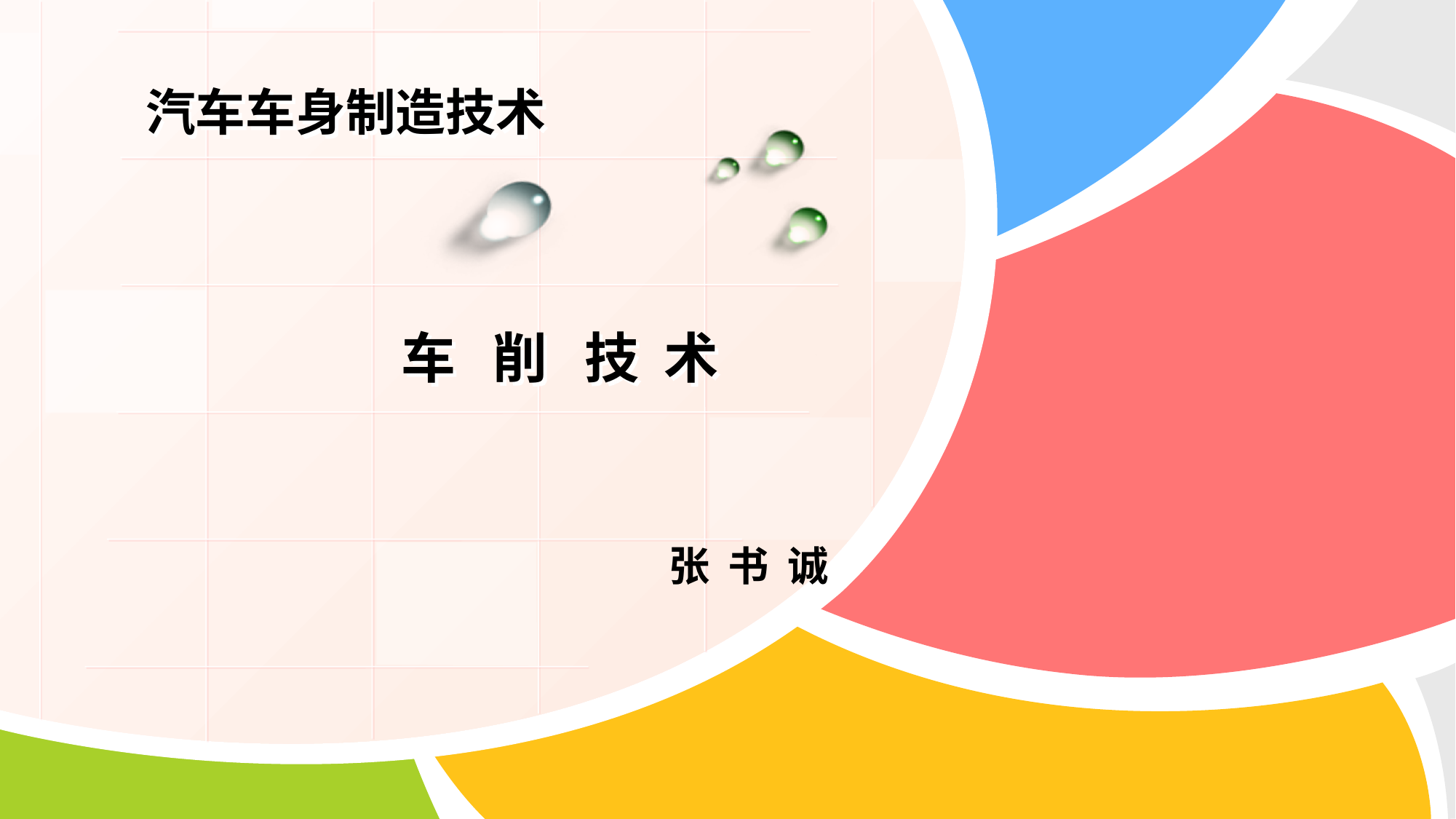

# 汽车车身制造技术
    车   削   技  术
张  书  诚